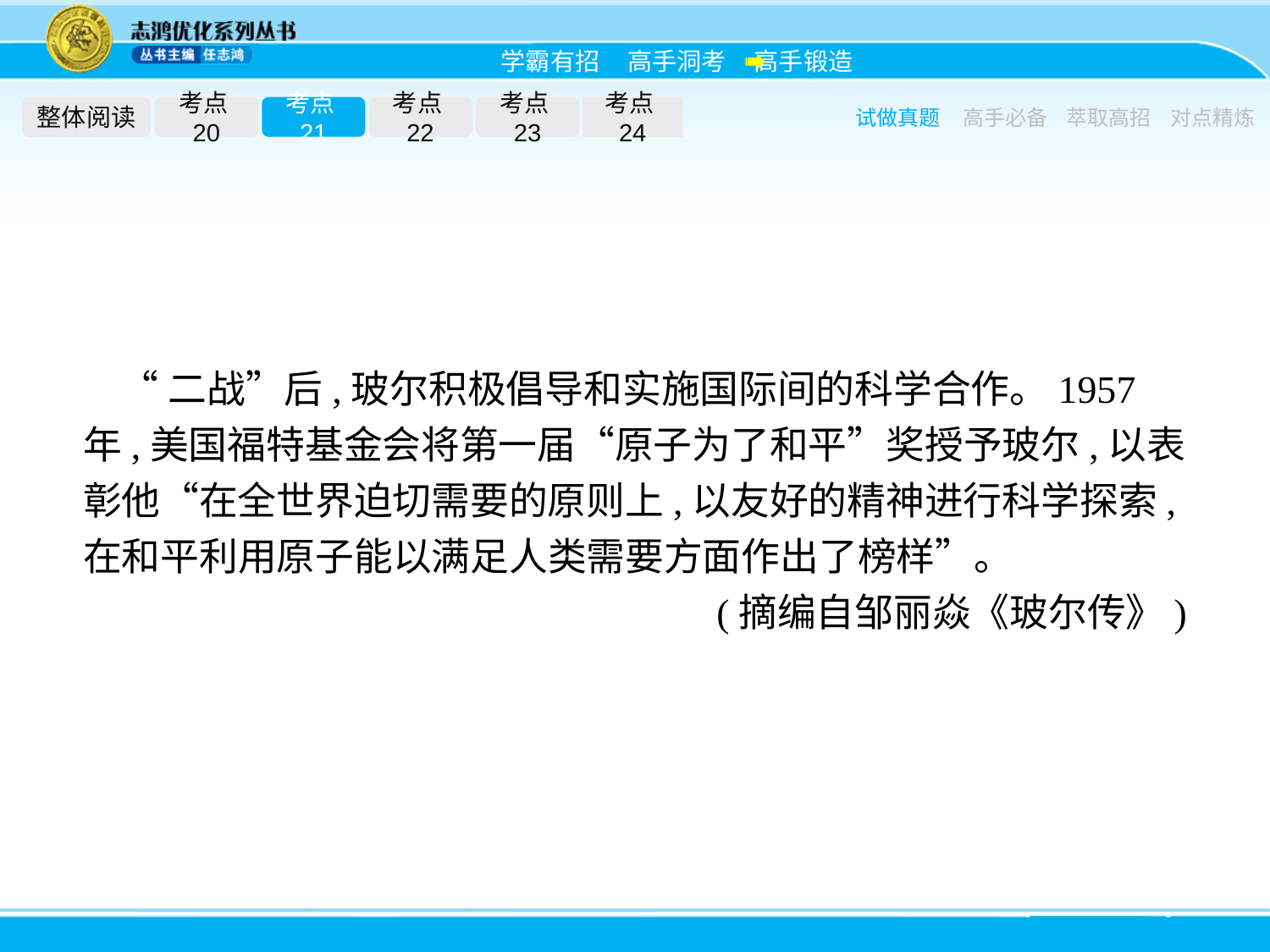

整体阅读
考点20
考点21
考点22
考点23
考点24
试做真题
高手必备
萃取高招
对点精炼
“二战”后,玻尔积极倡导和实施国际间的科学合作。1957年,美国福特基金会将第一届“原子为了和平”奖授予玻尔,以表彰他“在全世界迫切需要的原则上,以友好的精神进行科学探索,在和平利用原子能以满足人类需要方面作出了榜样”。
(摘编自邹丽焱《玻尔传》)